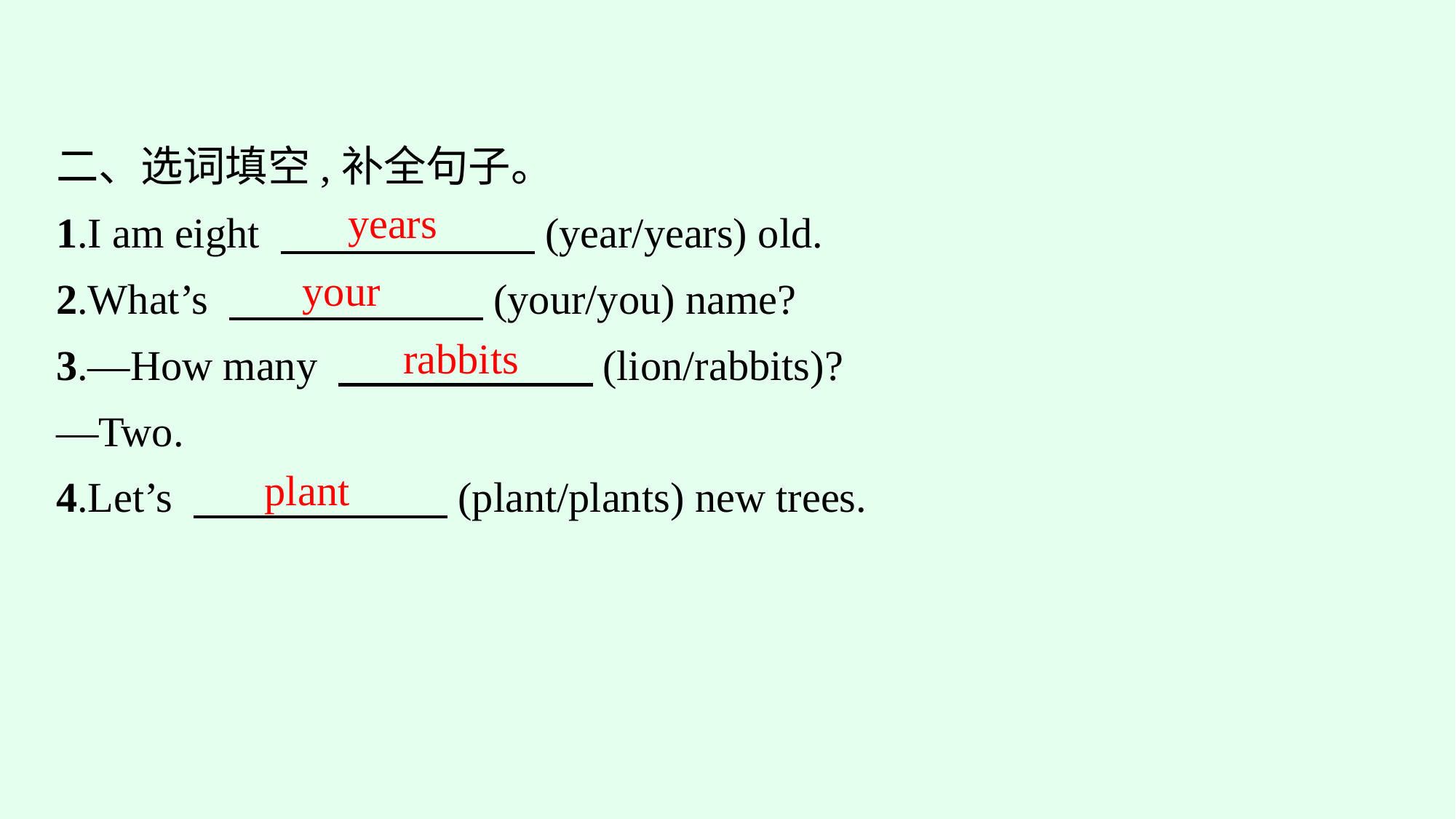

二、选词填空,补全句子。
1.I am eight 　　　　　　(year/years) old.
2.What’s 　　　　　　(your/you) name?
3.—How many 　　　　　　(lion/rabbits)?
—Two.
4.Let’s 　　　　　　(plant/plants) new trees.
years
your
rabbits
plant